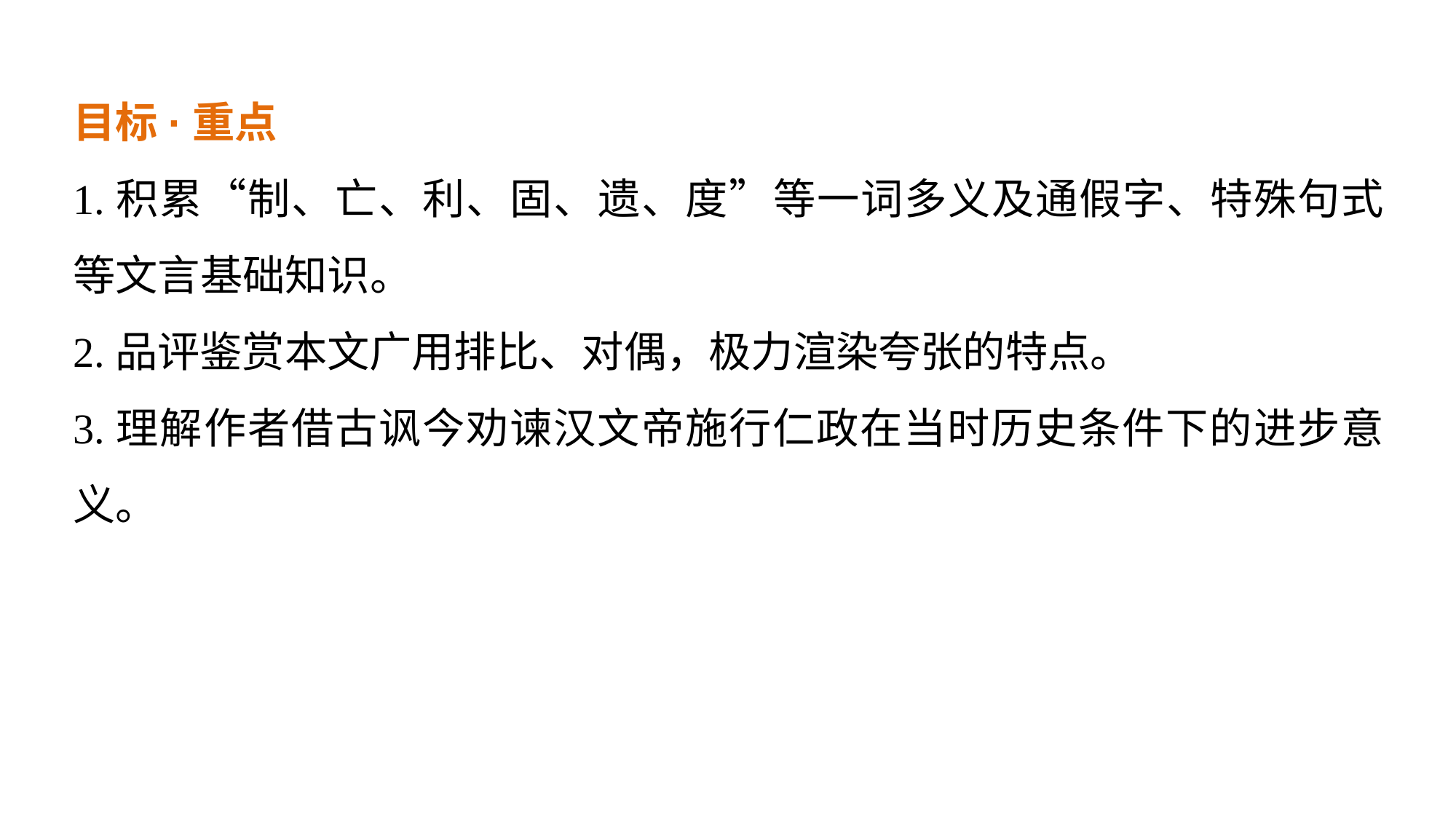

目标·重点
1.积累“制、亡、利、固、遗、度”等一词多义及通假字、特殊句式等文言基础知识。
2.品评鉴赏本文广用排比、对偶，极力渲染夸张的特点。
3.理解作者借古讽今劝谏汉文帝施行仁政在当时历史条件下的进步意义。